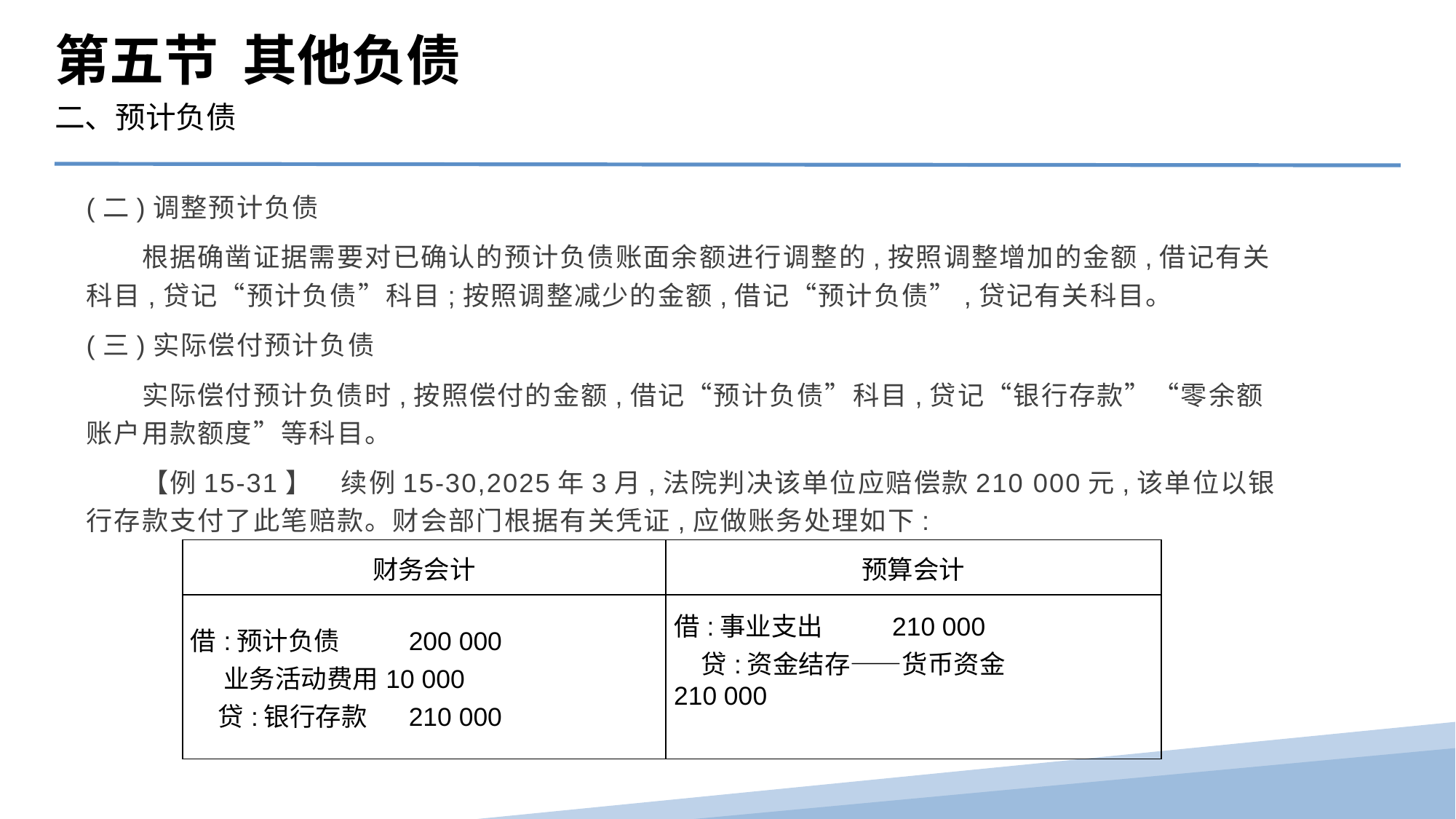

第五节  其他负债
二、预计负债
(二)调整预计负债
　　根据确凿证据需要对已确认的预计负债账面余额进行调整的,按照调整增加的金额,借记有关科目,贷记“预计负债”科目;按照调整减少的金额,借记“预计负债”,贷记有关科目。
(三)实际偿付预计负债
　　实际偿付预计负债时,按照偿付的金额,借记“预计负债”科目,贷记“银行存款”“零余额账户用款额度”等科目。
　　【例15-31】　续例15-30,2025年3月,法院判决该单位应赔偿款210 000元,该单位以银行存款支付了此笔赔款。财会部门根据有关凭证,应做账务处理如下:
| 财务会计 | 预算会计 |
| --- | --- |
| 借:预计负债 200 000 业务活动费用10 000 贷:银行存款 210 000 | 借:事业支出 210 000 贷:资金结存——货币资金 210 000 |